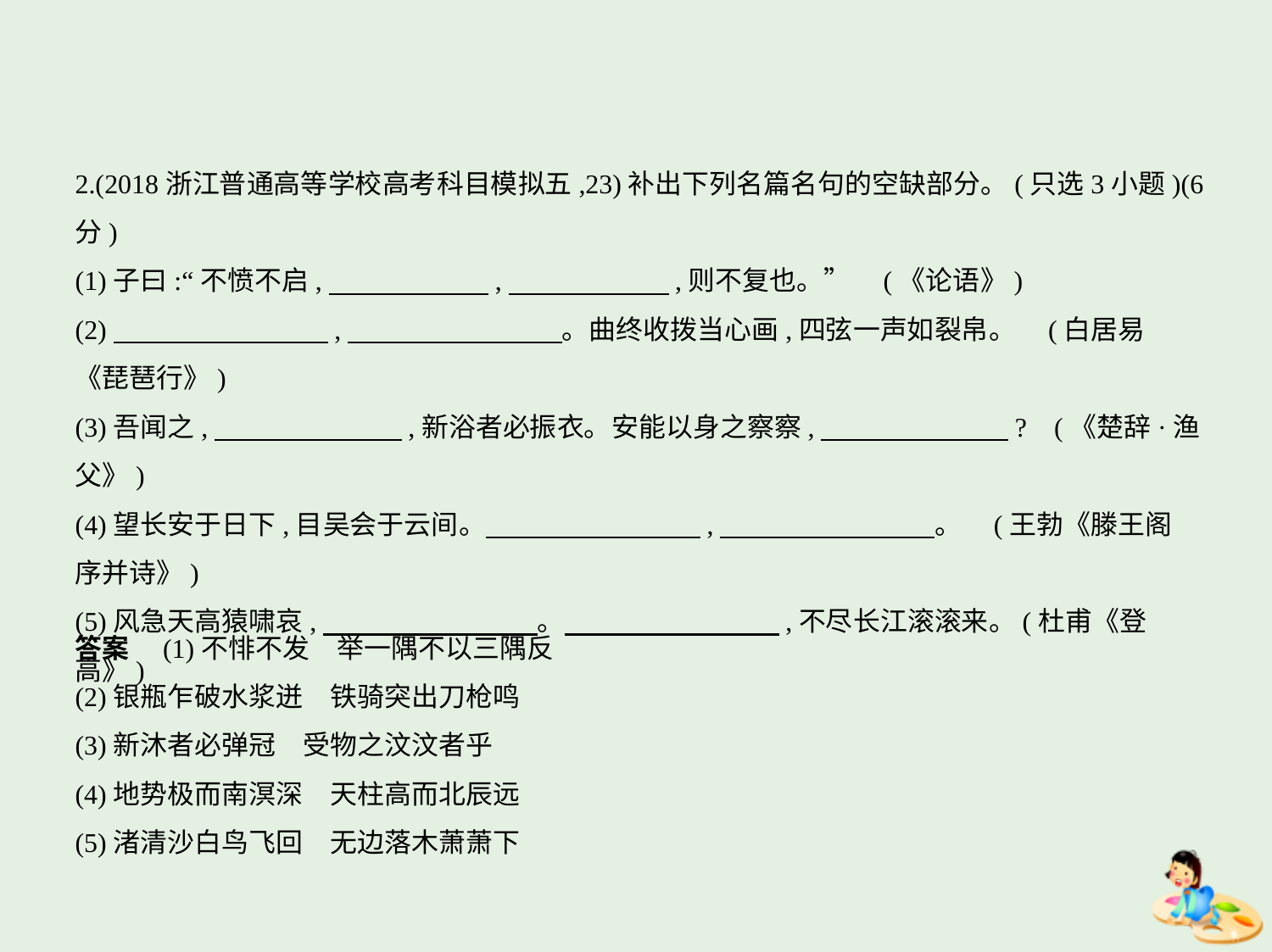

2.(2018浙江普通高等学校高考科目模拟五,23)补出下列名篇名句的空缺部分。(只选3小题)(6分)
(1)子曰:“不愤不启,　　　　　    ,　　　　　    ,则不复也。” (《论语》)
(2)　　　　　　　    ,　　　　　　　    。曲终收拨当心画,四弦一声如裂帛。 (白居易
《琵琶行》)
(3)吾闻之,　　　　　　    ,新浴者必振衣。安能以身之察察,　　　　　　    ? (《楚辞·渔
父》)
(4)望长安于日下,目吴会于云间。　　　　　　　    ,　　　　　　　    。 (王勃《滕王阁
序并诗》)
(5)风急天高猿啸哀,　　　　　　　    。　　　　　　　    ,不尽长江滚滚来。(杜甫《登高》)
答案　(1)不悱不发　举一隅不以三隅反
(2)银瓶乍破水浆迸　铁骑突出刀枪鸣
(3)新沐者必弹冠　受物之汶汶者乎
(4)地势极而南溟深　天柱高而北辰远
(5)渚清沙白鸟飞回　无边落木萧萧下